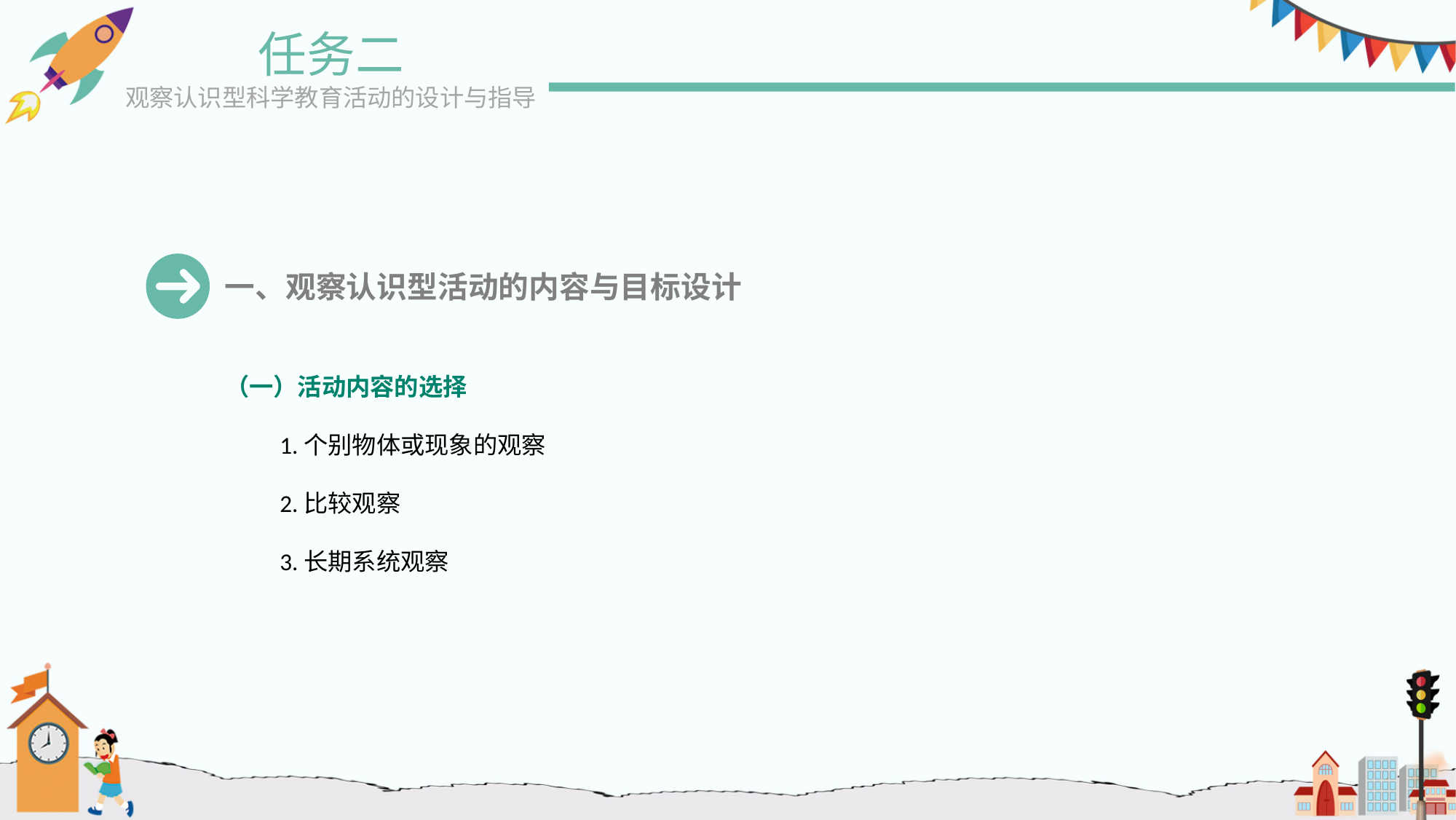

任务二
观察认识型科学教育活动的设计与指导

一、观察认识型活动的内容与目标设计
（一）活动内容的选择
1.个别物体或现象的观察
2.比较观察
3.长期系统观察